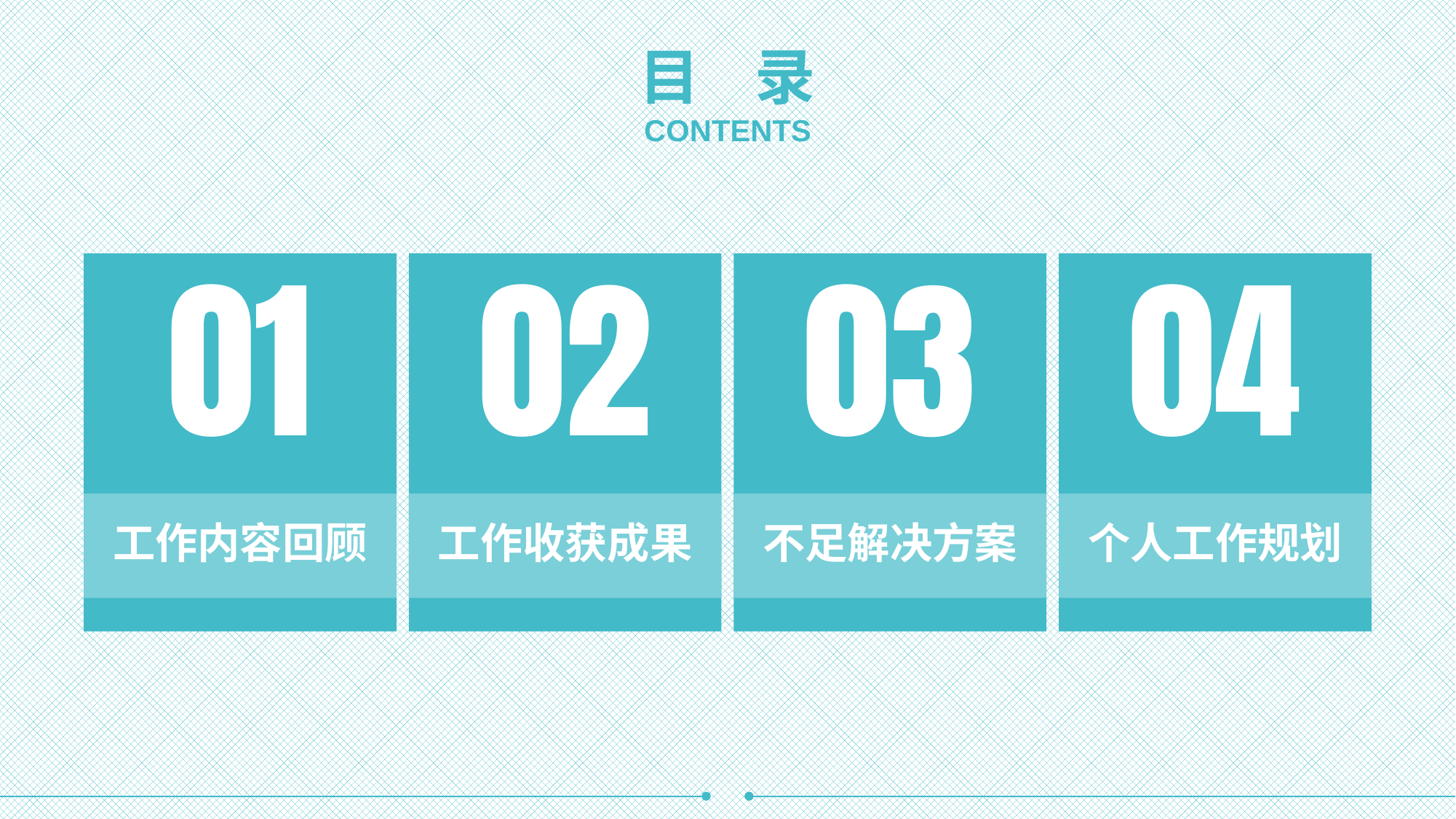

目    录
CONTENTS

01

工作内容回顾

02

工作收获成果

03

不足解决方案

04

个人工作规划